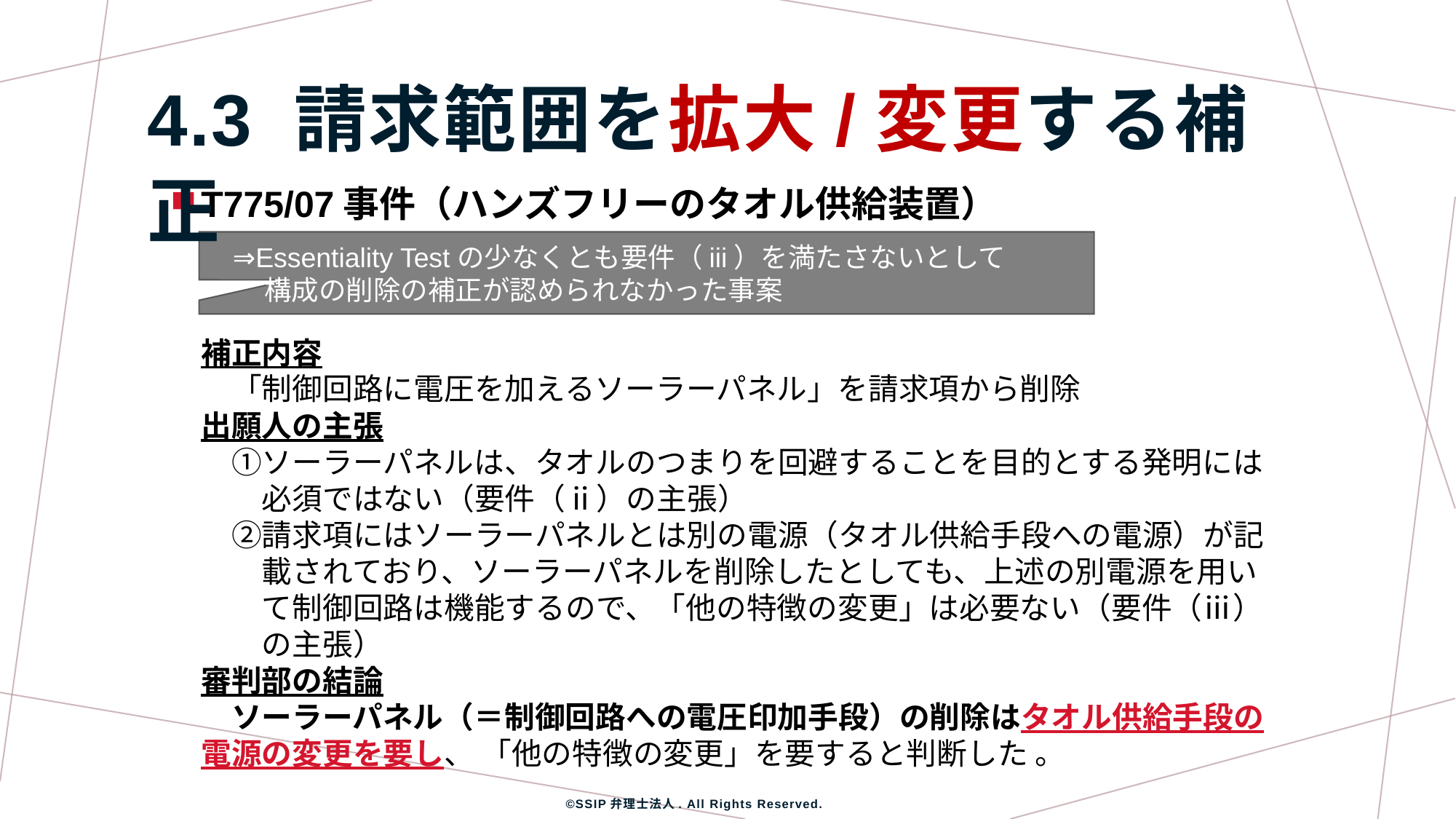

4.3 請求範囲を拡大/変更する補正
T775/07事件（ハンズフリーのタオル供給装置）

補正内容
　「制御回路に電圧を加えるソーラーパネル」を請求項から削除
出願人の主張
　①ソーラーパネルは、タオルのつまりを回避することを目的とする発明には
　　必須ではない（要件（ⅱ）の主張）
　②請求項にはソーラーパネルとは別の電源（タオル供給手段への電源）が記
　　載されており、ソーラーパネルを削除したとしても、上述の別電源を用い
　　て制御回路は機能するので、「他の特徴の変更」は必要ない（要件（ⅲ）
　　の主張）
審判部の結論
　ソーラーパネル（＝制御回路への電圧印加手段）の削除はタオル供給手段の電源の変更を要し、 「他の特徴の変更」を要すると判断した 。

   ⇒Essentiality Testの少なくとも要件（iii）を満たさないとして
　　構成の削除の補正が認められなかった事案
©SSIP弁理士法人. All Rights Reserved.